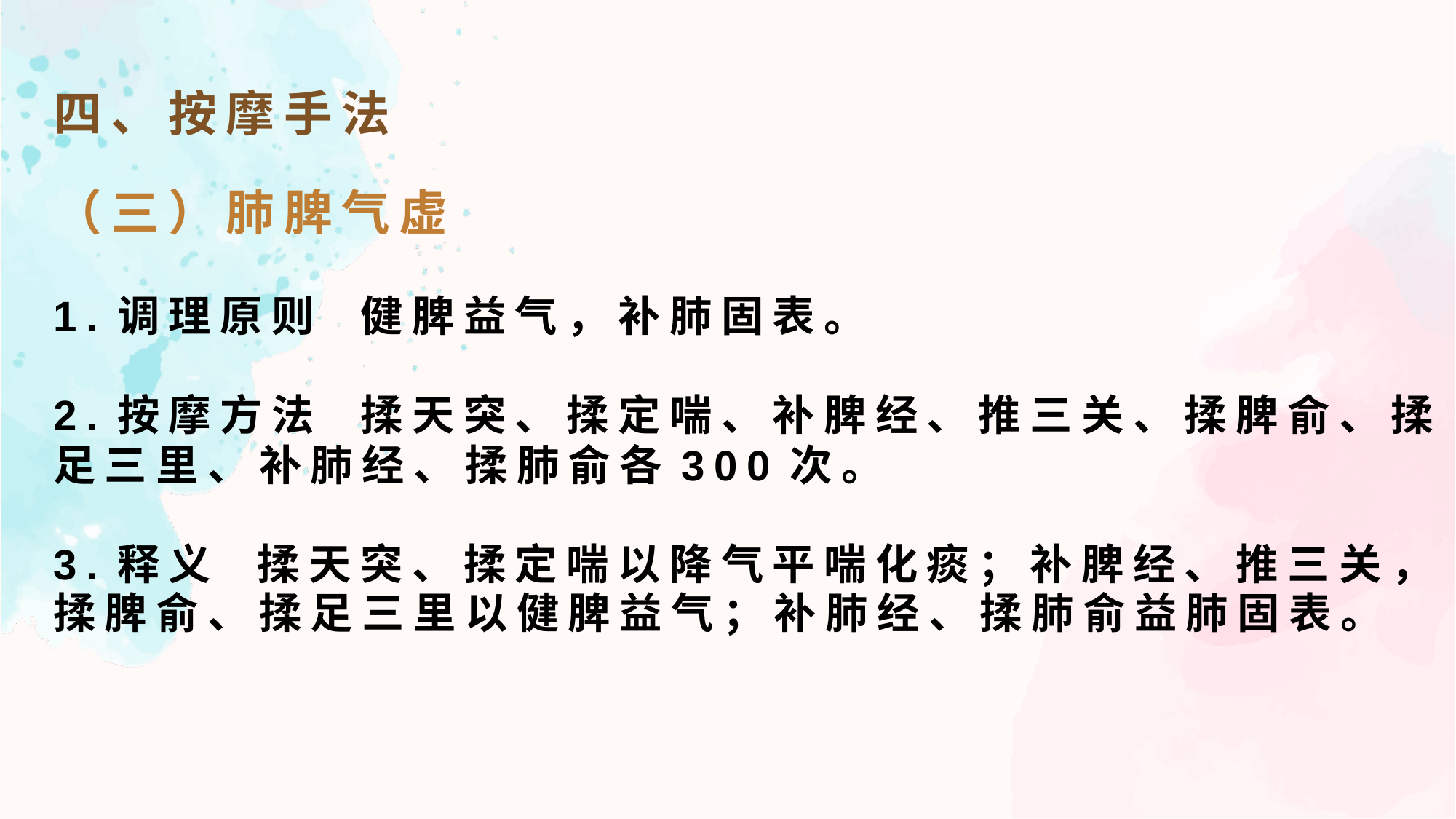

四、按摩手法

（三）肺脾气虚

1.调理原则  健脾益气，补肺固表。

2.按摩方法  揉天突、揉定喘、补脾经、推三关、揉脾俞、揉足三里、补肺经、揉肺俞各300次。

3.释义  揉天突、揉定喘以降气平喘化痰；补脾经、推三关，揉脾俞、揉足三里以健脾益气；补肺经、揉肺俞益肺固表。